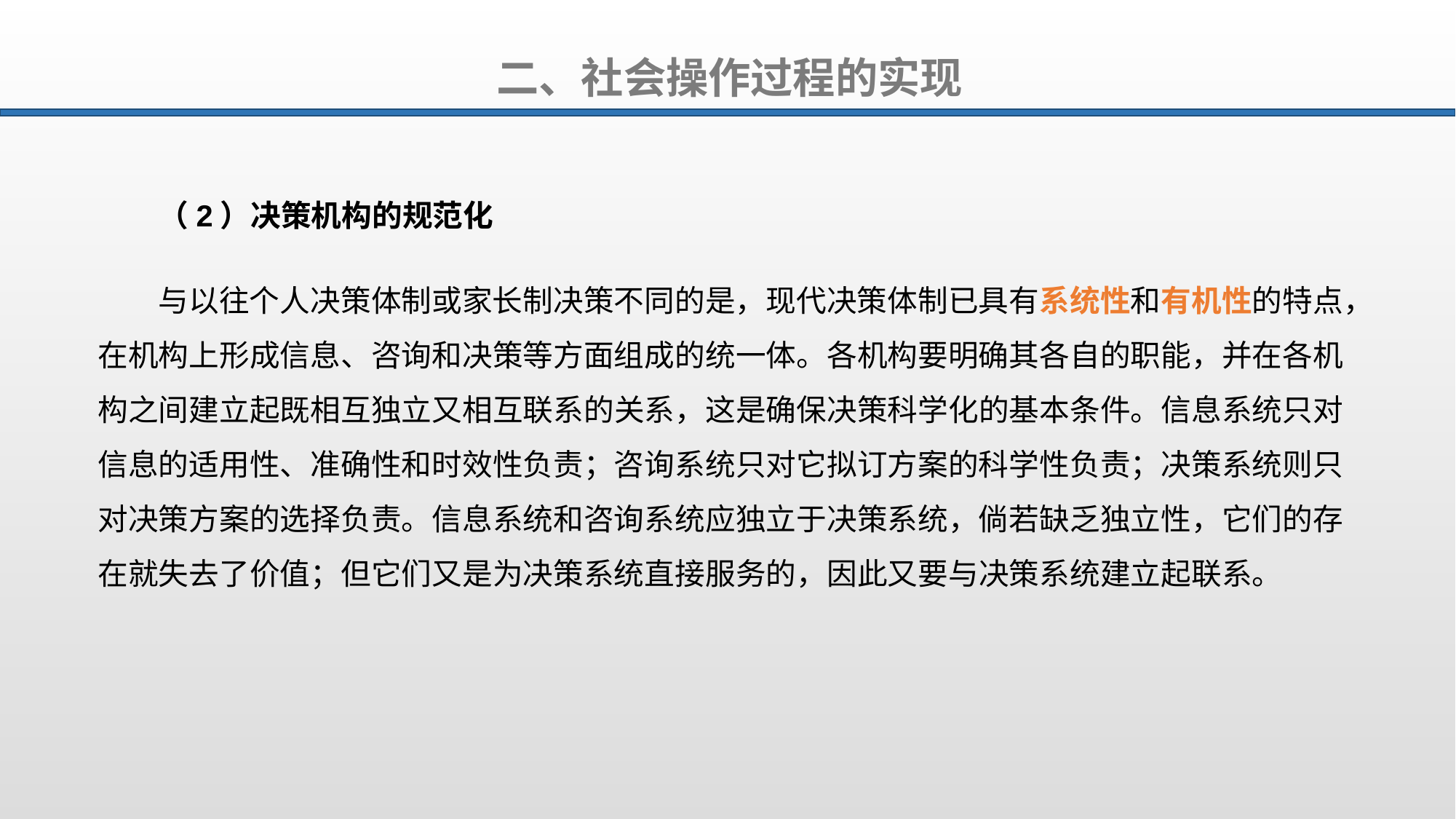

二、社会操作过程的实现

（2）决策机构的规范化
与以往个人决策体制或家长制决策不同的是，现代决策体制已具有系统性和有机性的特点，在机构上形成信息、咨询和决策等方面组成的统一体。各机构要明确其各自的职能，并在各机构之间建立起既相互独立又相互联系的关系，这是确保决策科学化的基本条件。信息系统只对信息的适用性、准确性和时效性负责；咨询系统只对它拟订方案的科学性负责；决策系统则只对决策方案的选择负责。信息系统和咨询系统应独立于决策系统，倘若缺乏独立性，它们的存在就失去了价值；但它们又是为决策系统直接服务的，因此又要与决策系统建立起联系。